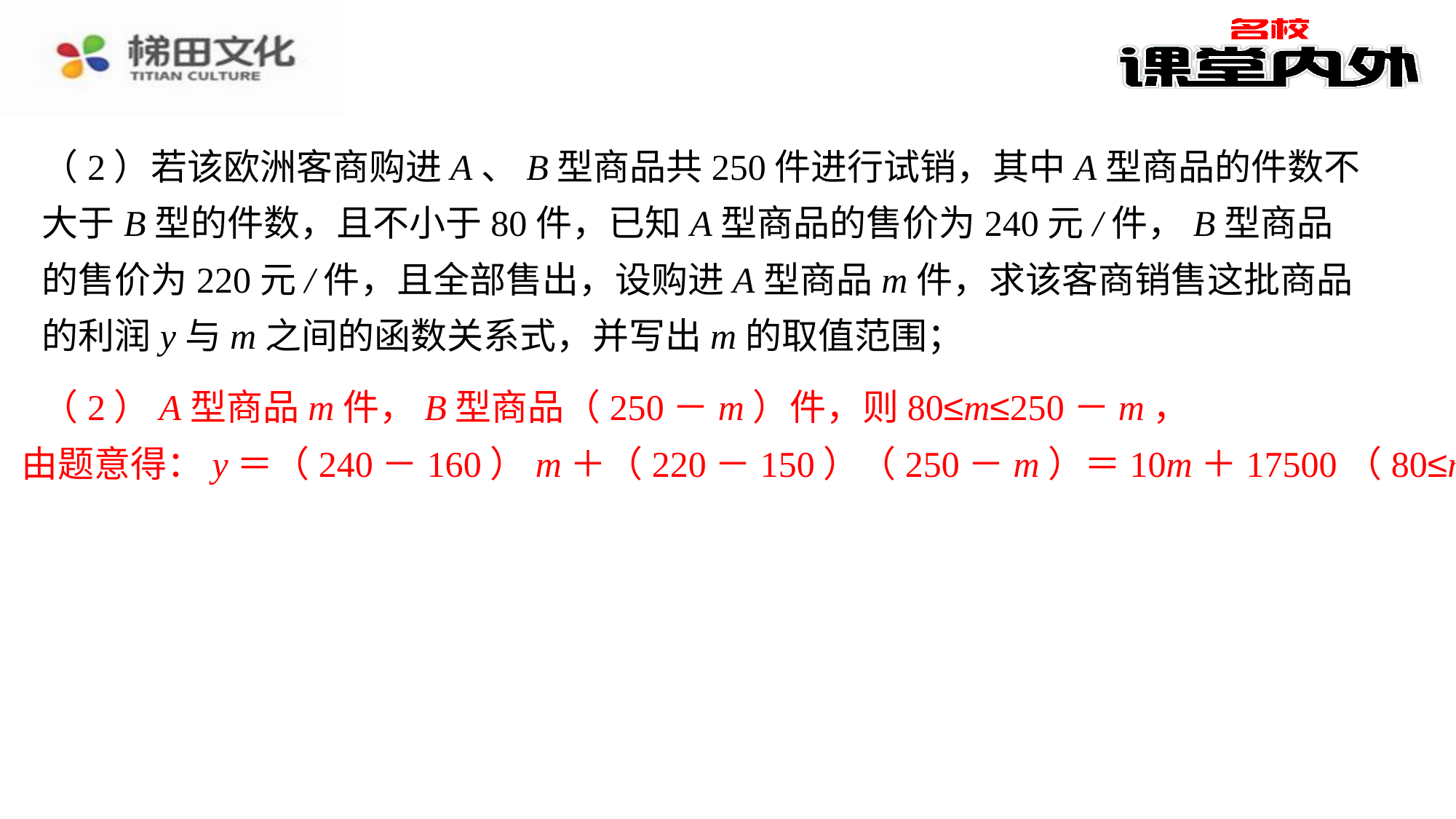

（2）若该欧洲客商购进A、B型商品共250件进行试销，其中A型商品的件数不大于B型的件数，且不小于80件，已知A型商品的售价为240元/件，B型商品的售价为220元/件，且全部售出，设购进A型商品m件，求该客商销售这批商品的利润y与m之间的函数关系式，并写出m的取值范围；
（2）A型商品m件，B型商品（250－m）件，则80≤m≤250－m，
由题意得：y＝（240－160）m＋（220－150）（250－m）＝10m＋17500（80≤m≤125）.